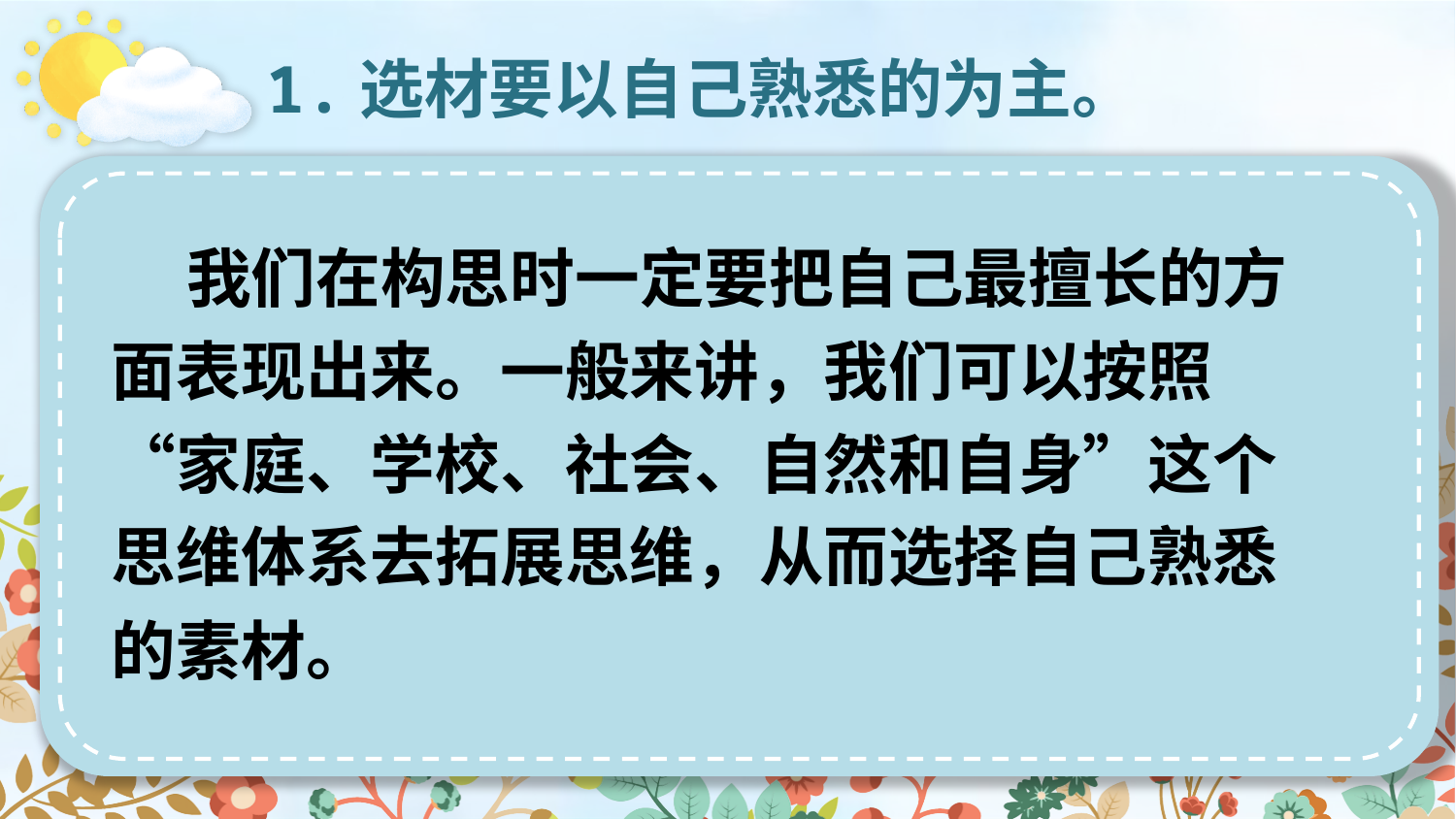

1.选材要以自己熟悉的为主。
    我们在构思时一定要把自己最擅长的方面表现出来。一般来讲，我们可以按照“家庭、学校、社会、自然和自身”这个思维体系去拓展思维，从而选择自己熟悉的素材。